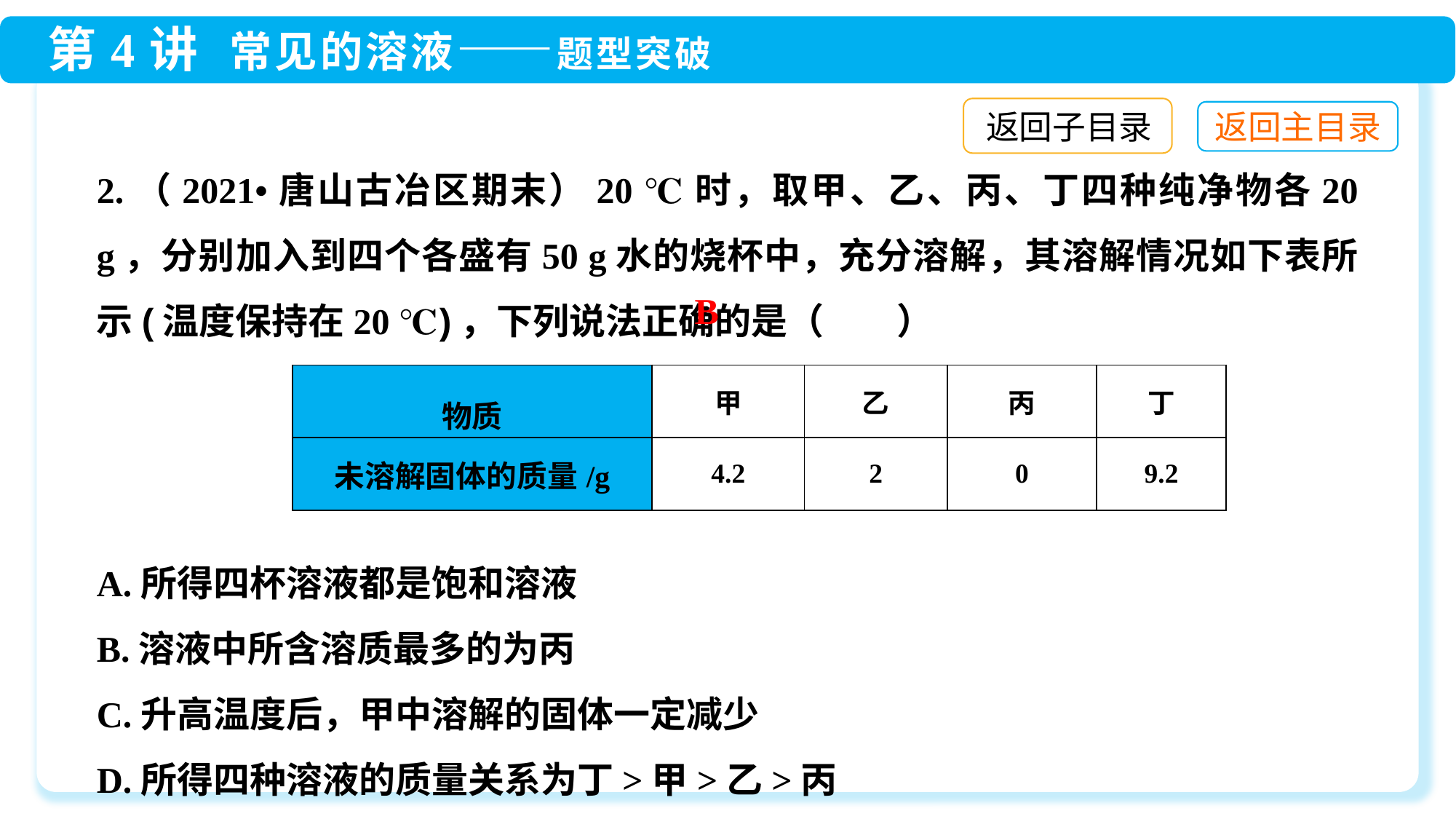

返回子目录
2.（2021•唐山古冶区期末）20 ℃时，取甲、乙、丙、丁四种纯净物各20 g，分别加入到四个各盛有50 g水的烧杯中，充分溶解，其溶解情况如下表所示(温度保持在20 ℃)，下列说法正确的是（　　）

A.所得四杯溶液都是饱和溶液
B.溶液中所含溶质最多的为丙
C.升高温度后，甲中溶解的固体一定减少
D.所得四种溶液的质量关系为丁>甲>乙>丙
B
| 物质 | 甲 | 乙 | 丙 | 丁 |
| --- | --- | --- | --- | --- |
| 未溶解固体的质量/g | 4.2 | 2 | 0 | 9.2 |